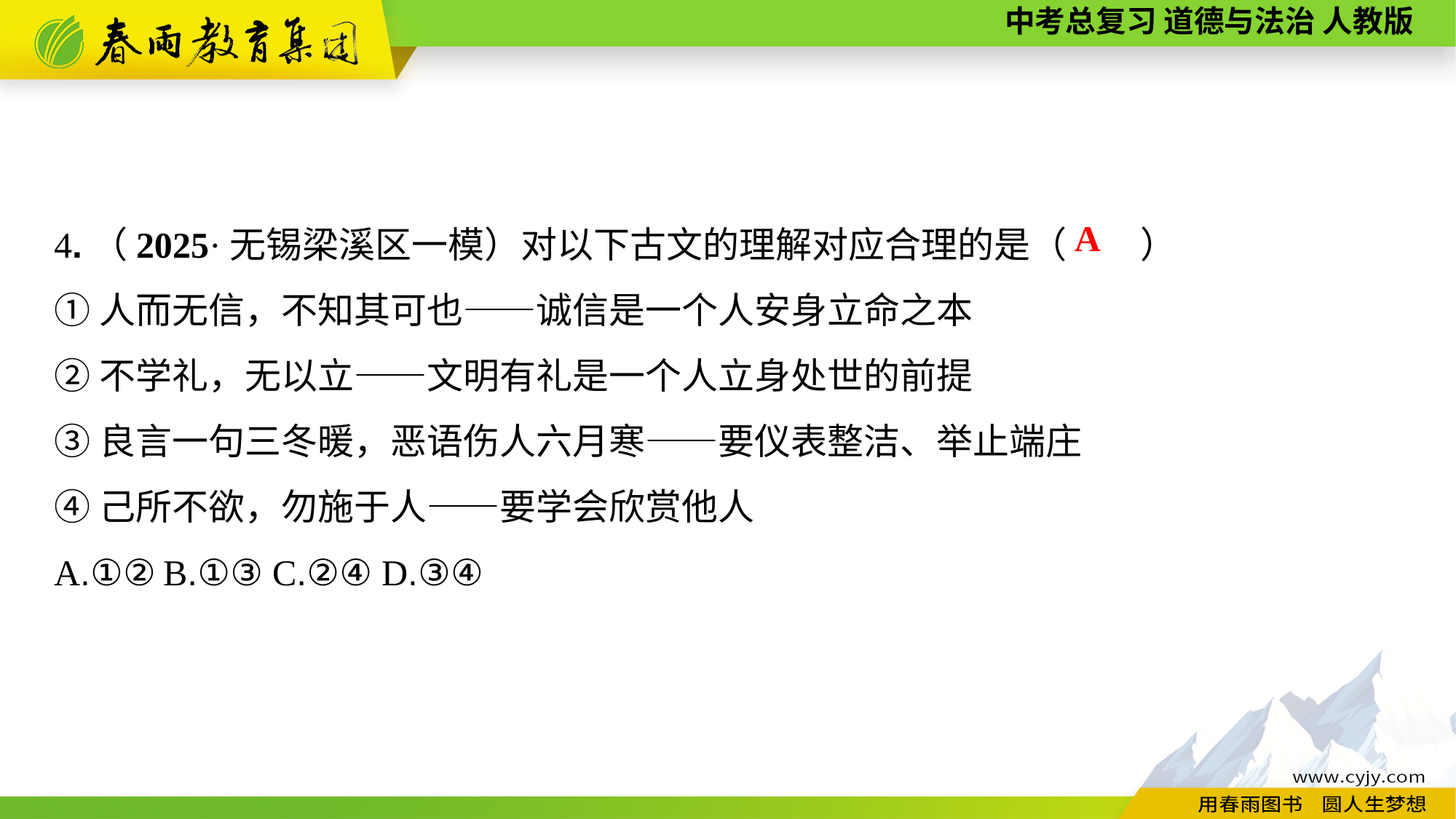

4.（2025·无锡梁溪区一模）对以下古文的理解对应合理的是（　　）
①人而无信，不知其可也——诚信是一个人安身立命之本
②不学礼，无以立——文明有礼是一个人立身处世的前提
③良言一句三冬暖，恶语伤人六月寒——要仪表整洁、举止端庄
④己所不欲，勿施于人——要学会欣赏他人
A.①②	B.①③	C.②④	D.③④
A